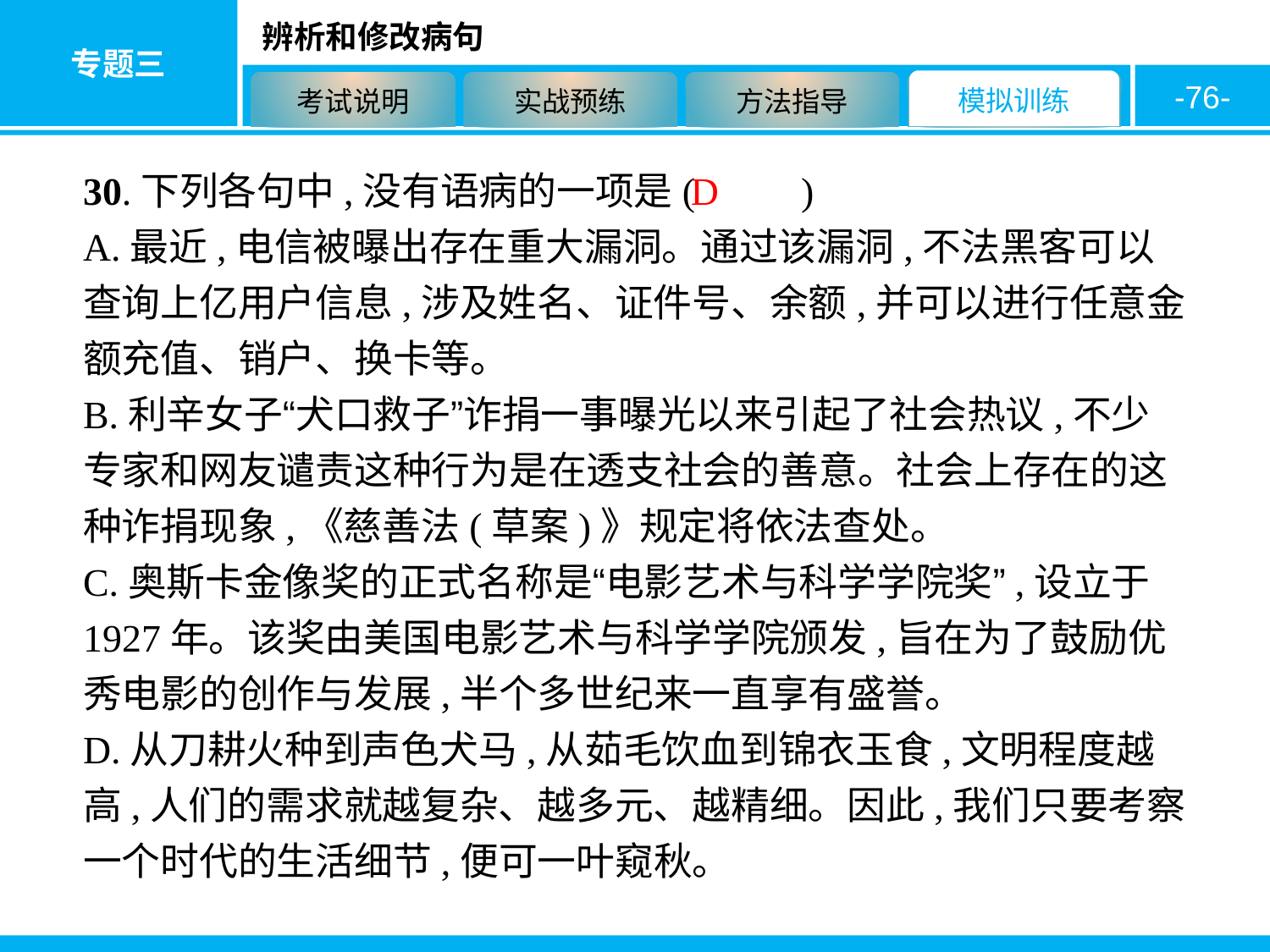

-76-
30.下列各句中,没有语病的一项是( 　　)
A.最近,电信被曝出存在重大漏洞。通过该漏洞,不法黑客可以查询上亿用户信息,涉及姓名、证件号、余额,并可以进行任意金额充值、销户、换卡等。
B.利辛女子“犬口救子”诈捐一事曝光以来引起了社会热议,不少专家和网友谴责这种行为是在透支社会的善意。社会上存在的这种诈捐现象,《慈善法(草案)》规定将依法查处。
C.奥斯卡金像奖的正式名称是“电影艺术与科学学院奖”,设立于1927年。该奖由美国电影艺术与科学学院颁发,旨在为了鼓励优秀电影的创作与发展,半个多世纪来一直享有盛誉。
D.从刀耕火种到声色犬马,从茹毛饮血到锦衣玉食,文明程度越高,人们的需求就越复杂、越多元、越精细。因此,我们只要考察一个时代的生活细节,便可一叶窥秋。
D